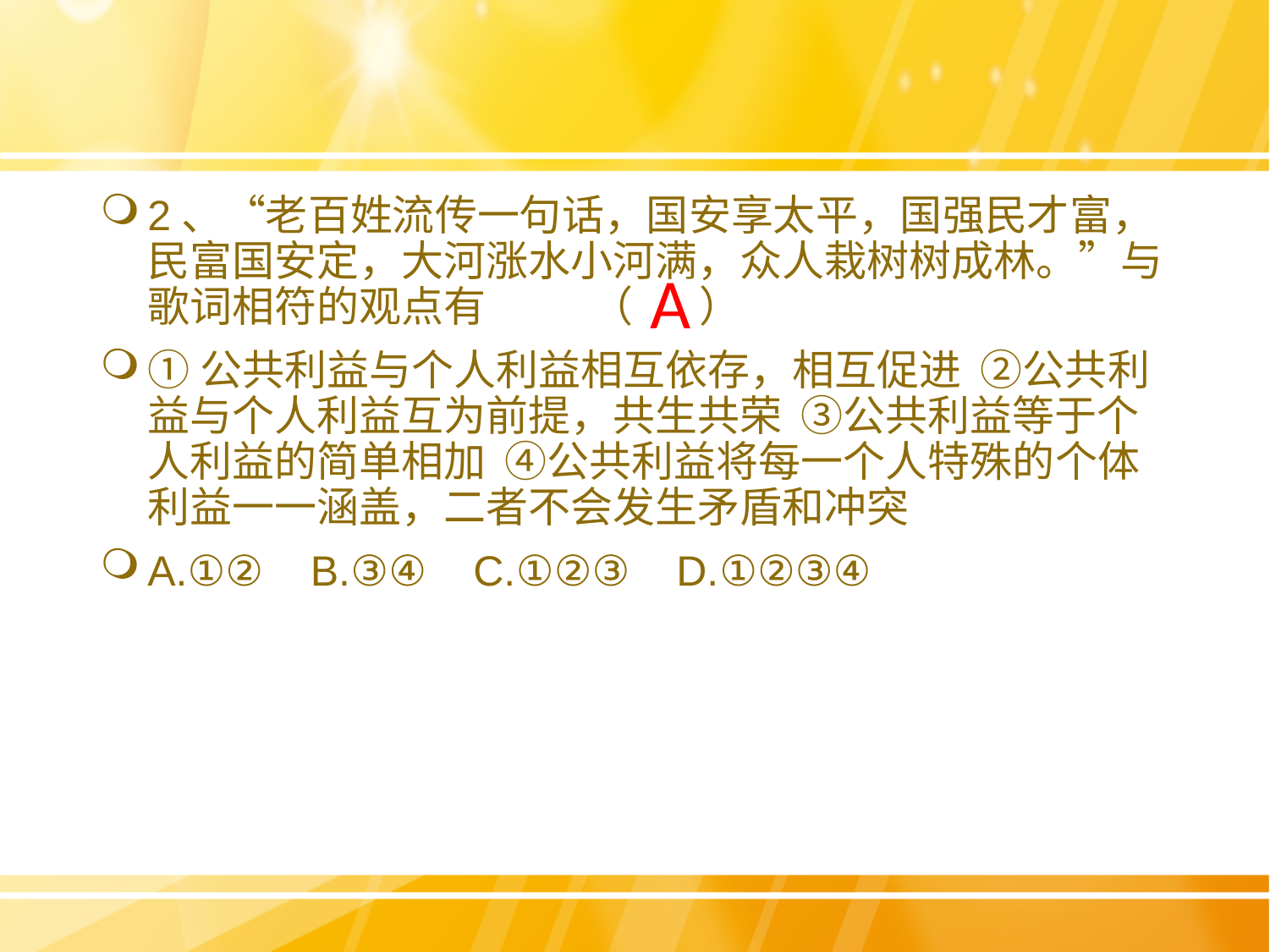

2、“老百姓流传一句话，国安享太平，国强民才富，民富国安定，大河涨水小河满，众人栽树树成林。”与歌词相符的观点有           （       ）
①公共利益与个人利益相互依存，相互促进  ②公共利益与个人利益互为前提，共生共荣  ③公共利益等于个人利益的简单相加  ④公共利益将每一个人特殊的个体利益一一涵盖，二者不会发生矛盾和冲突
A.①②    B.③④    C.①②③    D.①②③④
A